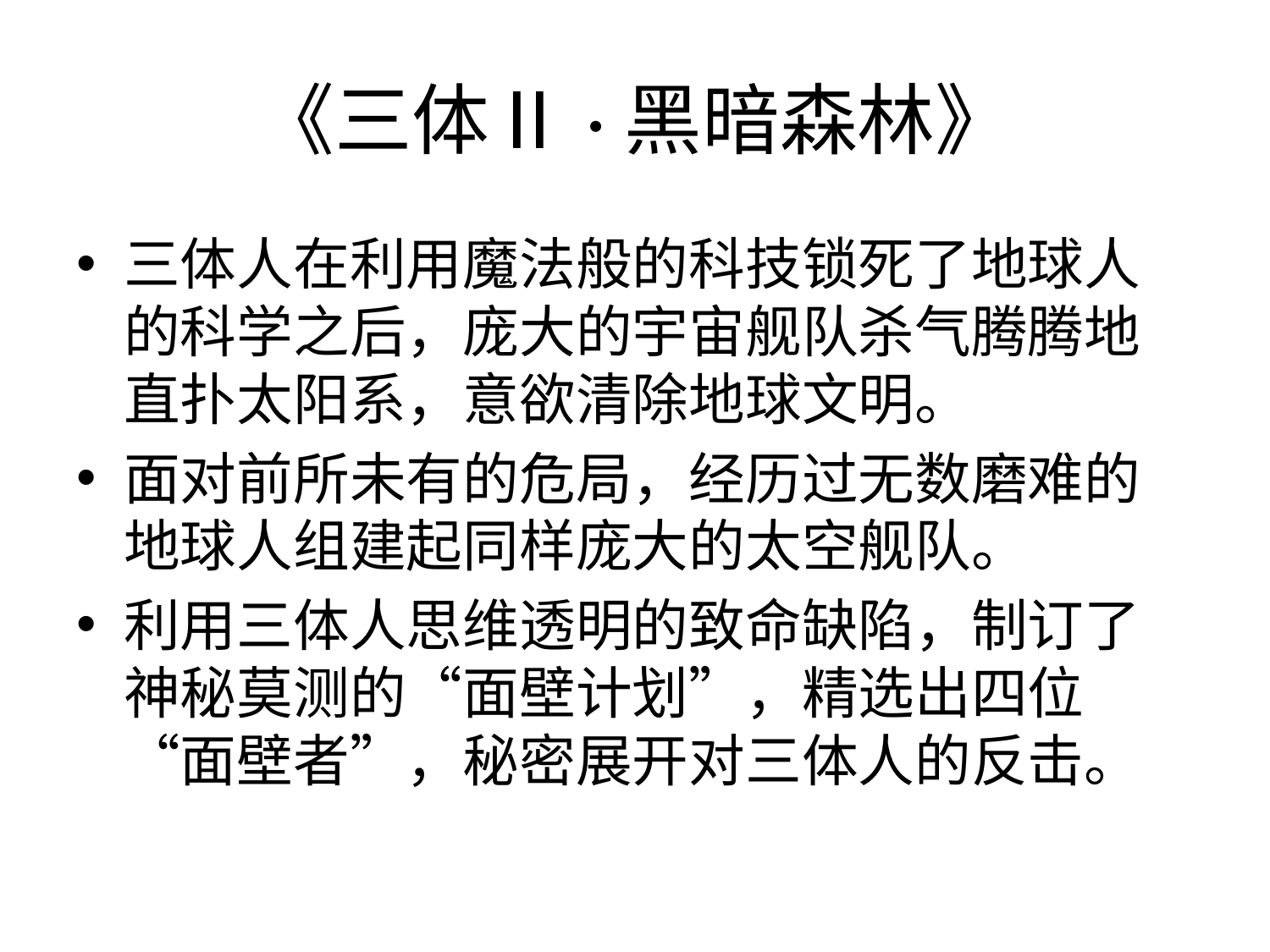

# 《三体Ⅱ·黑暗森林》
三体人在利用魔法般的科技锁死了地球人的科学之后，庞大的宇宙舰队杀气腾腾地直扑太阳系，意欲清除地球文明。
面对前所未有的危局，经历过无数磨难的地球人组建起同样庞大的太空舰队。
利用三体人思维透明的致命缺陷，制订了神秘莫测的“面壁计划”，精选出四位“面壁者”，秘密展开对三体人的反击。